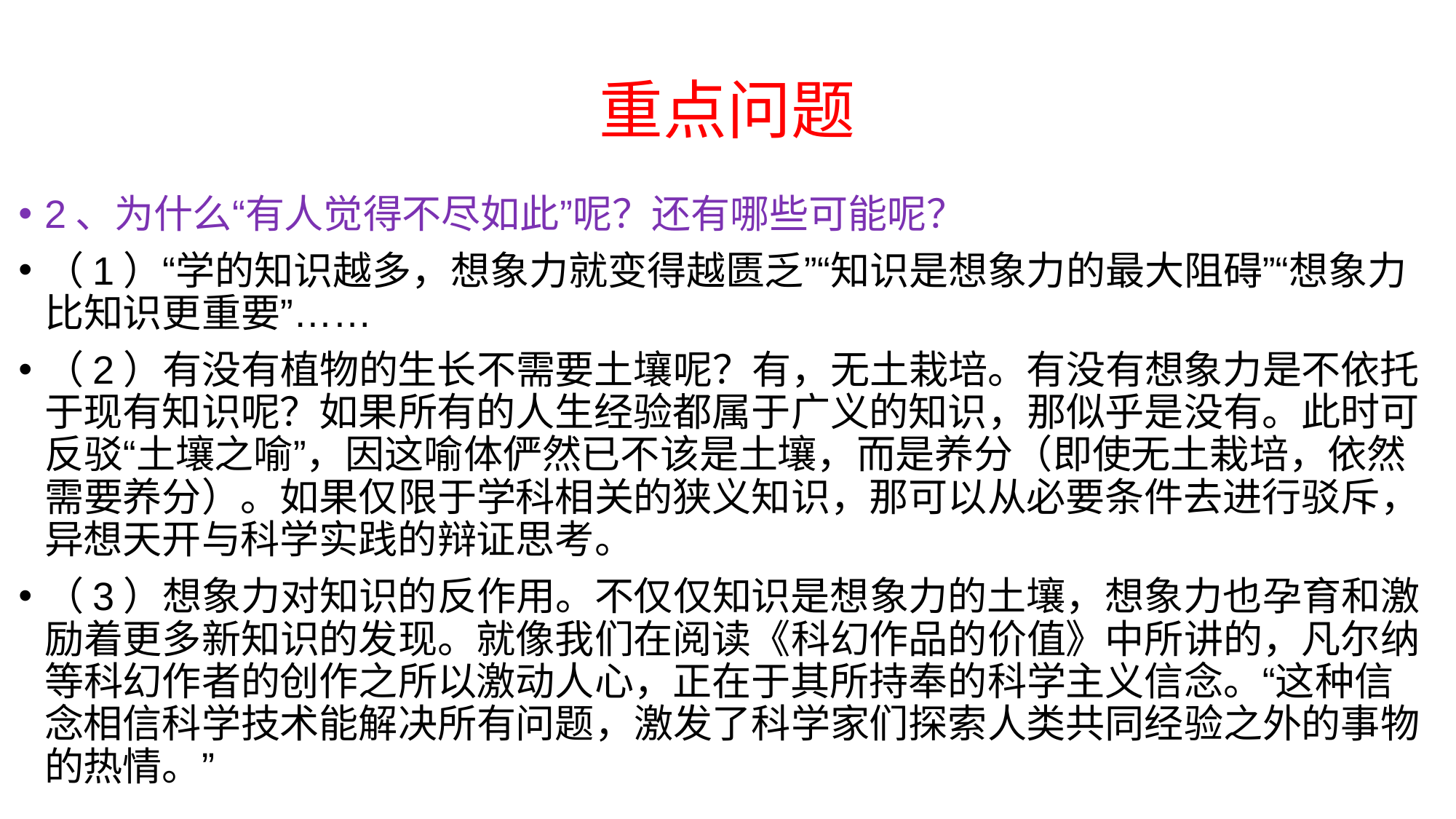

# 重点问题
2、为什么“有人觉得不尽如此”呢？还有哪些可能呢？
（1）“学的知识越多，想象力就变得越匮乏”“知识是想象力的最大阻碍”“想象力比知识更重要”……
（2）有没有植物的生长不需要土壤呢？有，无土栽培。有没有想象力是不依托于现有知识呢？如果所有的人生经验都属于广义的知识，那似乎是没有。此时可反驳“土壤之喻”，因这喻体俨然已不该是土壤，而是养分（即使无土栽培，依然需要养分）。如果仅限于学科相关的狭义知识，那可以从必要条件去进行驳斥，异想天开与科学实践的辩证思考。
（3）想象力对知识的反作用。不仅仅知识是想象力的土壤，想象力也孕育和激励着更多新知识的发现。就像我们在阅读《科幻作品的价值》中所讲的，凡尔纳等科幻作者的创作之所以激动人心，正在于其所持奉的科学主义信念。“这种信念相信科学技术能解决所有问题，激发了科学家们探索人类共同经验之外的事物的热情。”